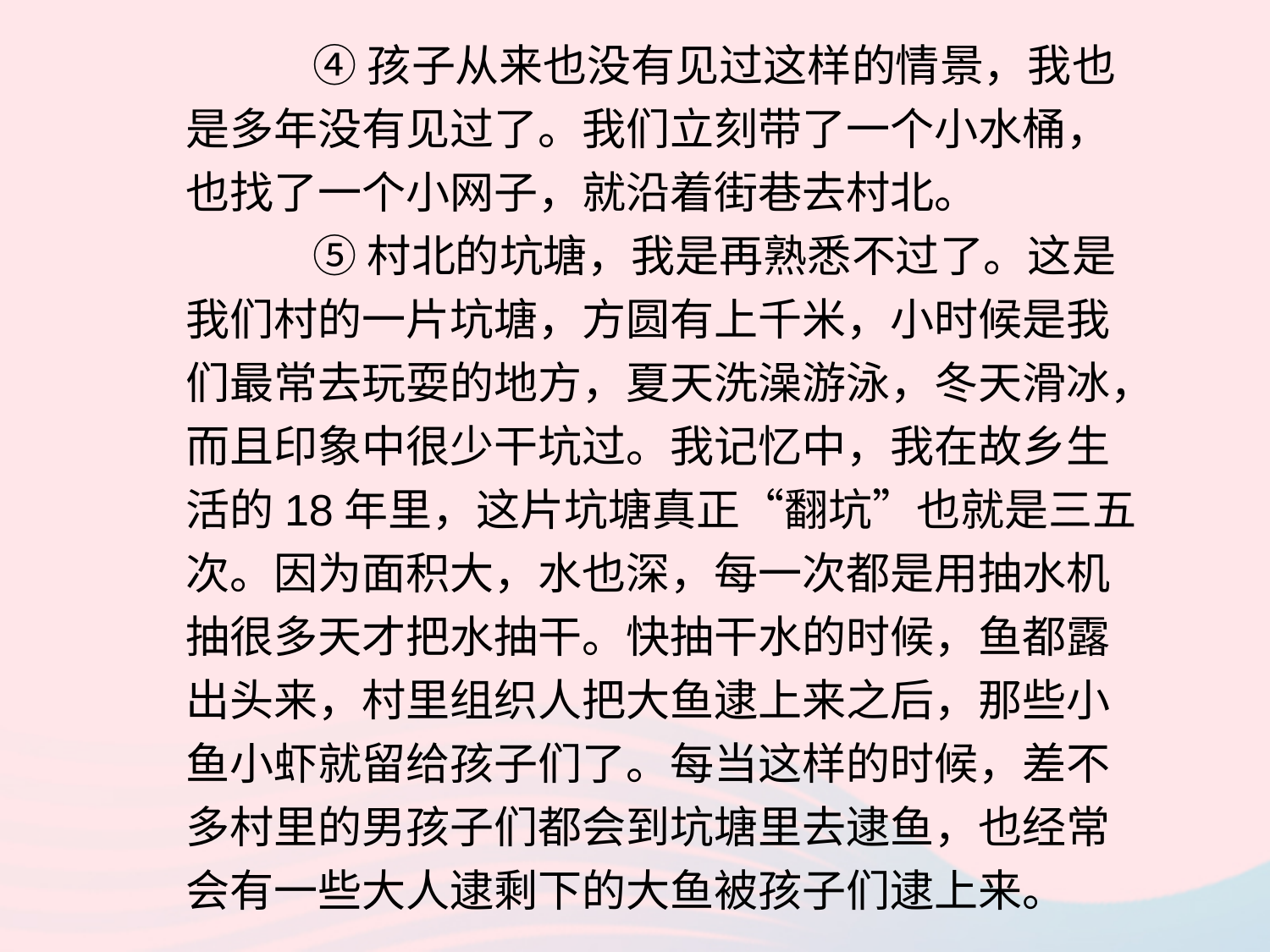

④孩子从来也没有见过这样的情景，我也是多年没有见过了。我们立刻带了一个小水桶，也找了一个小网子，就沿着街巷去村北。
	⑤村北的坑塘，我是再熟悉不过了。这是我们村的一片坑塘，方圆有上千米，小时候是我们最常去玩耍的地方，夏天洗澡游泳，冬天滑冰，而且印象中很少干坑过。我记忆中，我在故乡生活的18年里，这片坑塘真正“翻坑”也就是三五次。因为面积大，水也深，每一次都是用抽水机抽很多天才把水抽干。快抽干水的时候，鱼都露出头来，村里组织人把大鱼逮上来之后，那些小鱼小虾就留给孩子们了。每当这样的时候，差不多村里的男孩子们都会到坑塘里去逮鱼，也经常会有一些大人逮剩下的大鱼被孩子们逮上来。